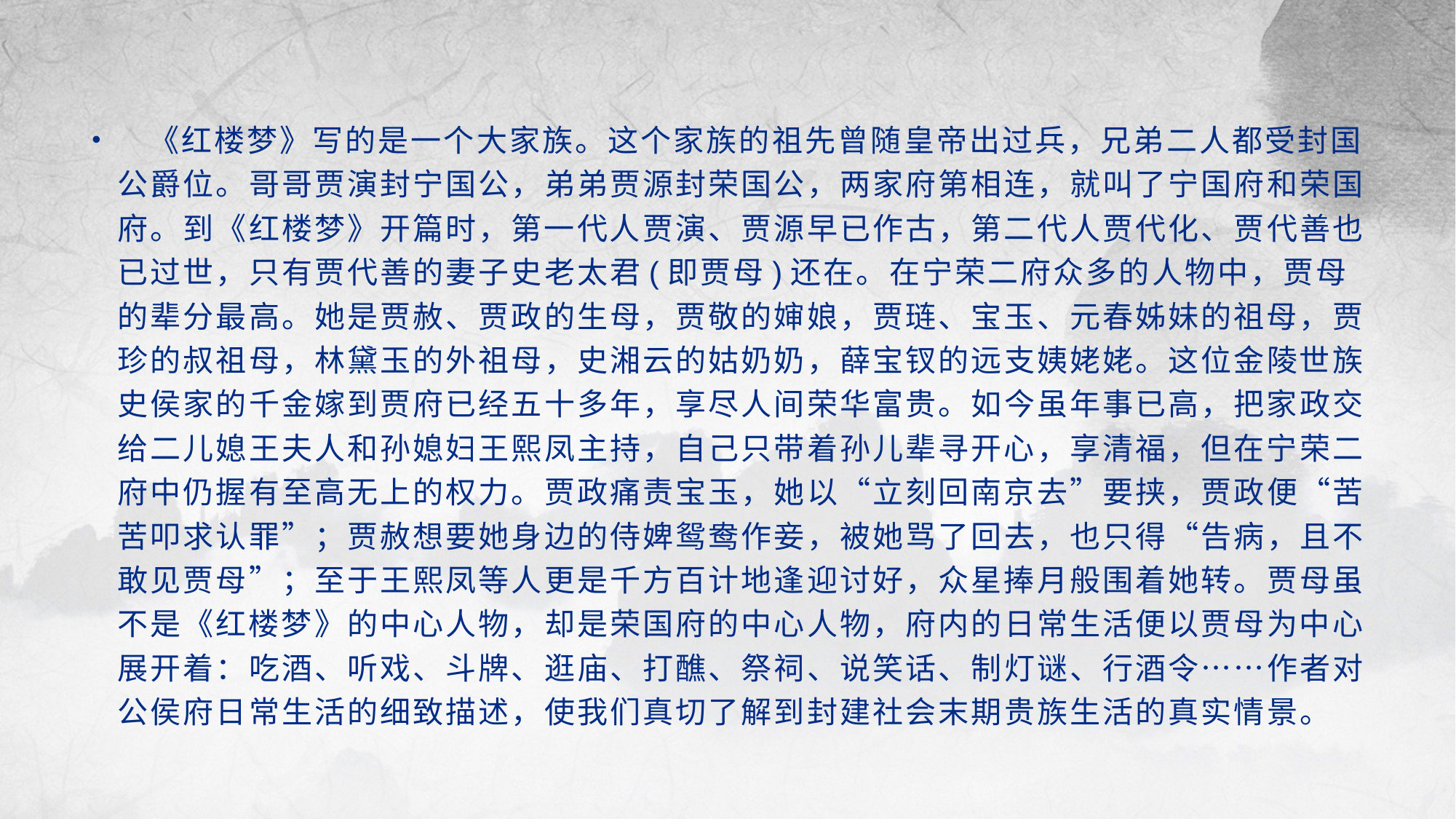

《红楼梦》写的是一个大家族。这个家族的祖先曾随皇帝出过兵，兄弟二人都受封国公爵位。哥哥贾演封宁国公，弟弟贾源封荣国公，两家府第相连，就叫了宁国府和荣国府。到《红楼梦》开篇时，第一代人贾演、贾源早已作古，第二代人贾代化、贾代善也已过世，只有贾代善的妻子史老太君(即贾母)还在。在宁荣二府众多的人物中，贾母的辈分最高。她是贾赦、贾政的生母，贾敬的婶娘，贾琏、宝玉、元春姊妹的祖母，贾珍的叔祖母，林黛玉的外祖母，史湘云的姑奶奶，薛宝钗的远支姨姥姥。这位金陵世族史侯家的千金嫁到贾府已经五十多年，享尽人间荣华富贵。如今虽年事已高，把家政交给二儿媳王夫人和孙媳妇王熙凤主持，自己只带着孙儿辈寻开心，享清福，但在宁荣二府中仍握有至高无上的权力。贾政痛责宝玉，她以“立刻回南京去”要挟，贾政便“苦苦叩求认罪”；贾赦想要她身边的侍婢鸳鸯作妾，被她骂了回去，也只得“告病，且不敢见贾母”；至于王熙凤等人更是千方百计地逢迎讨好，众星捧月般围着她转。贾母虽不是《红楼梦》的中心人物，却是荣国府的中心人物，府内的日常生活便以贾母为中心展开着：吃酒、听戏、斗牌、逛庙、打醮、祭祠、说笑话、制灯谜、行酒令……作者对公侯府日常生活的细致描述，使我们真切了解到封建社会末期贵族生活的真实情景。